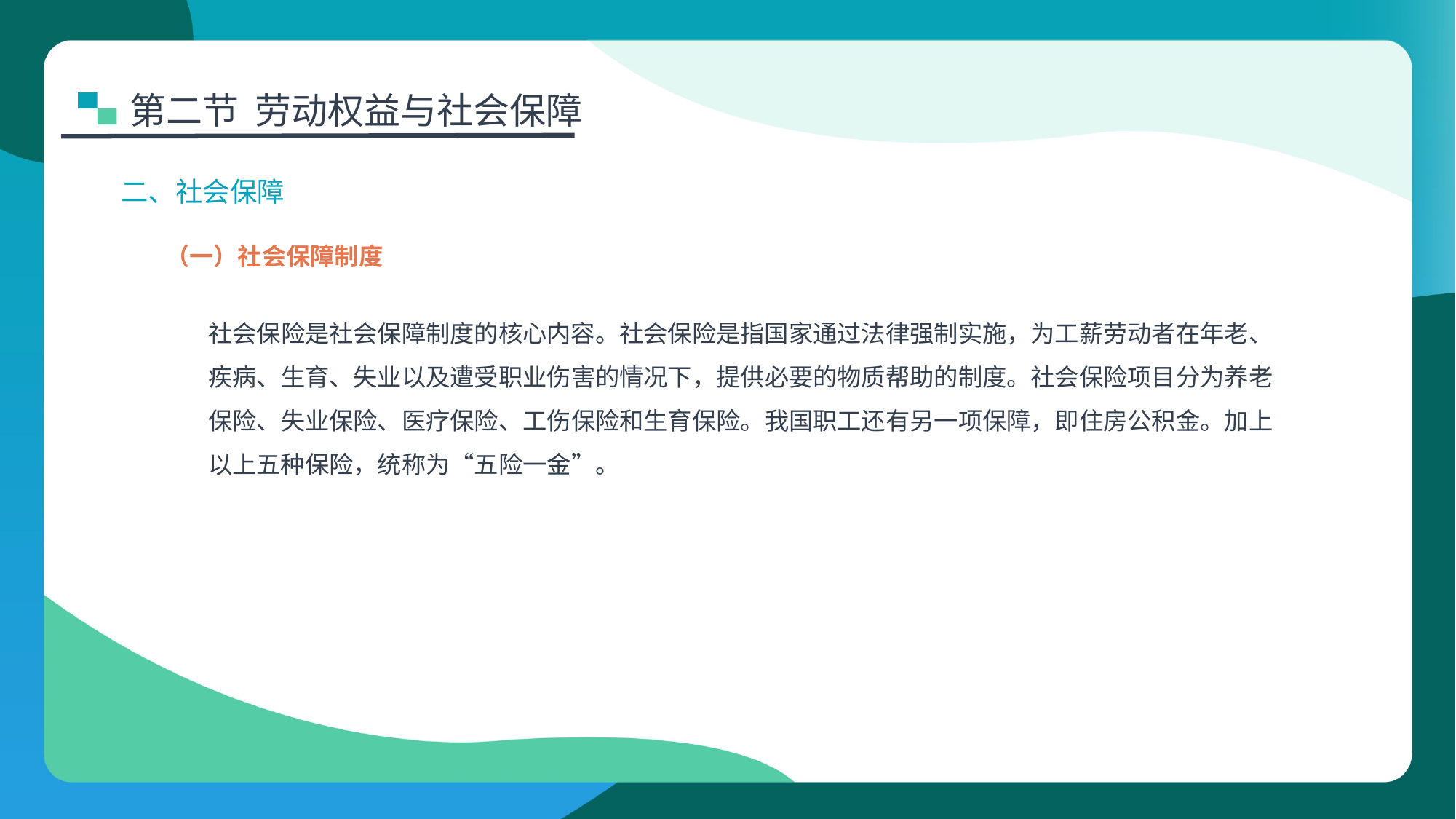

第二节  劳动权益与社会保障

二、社会保障
（一）社会保障制度
社会保险是社会保障制度的核心内容。社会保险是指国家通过法律强制实施，为工薪劳动者在年老、疾病、生育、失业以及遭受职业伤害的情况下，提供必要的物质帮助的制度。社会保险项目分为养老保险、失业保险、医疗保险、工伤保险和生育保险。我国职工还有另一项保障，即住房公积金。加上以上五种保险，统称为“五险一金”。